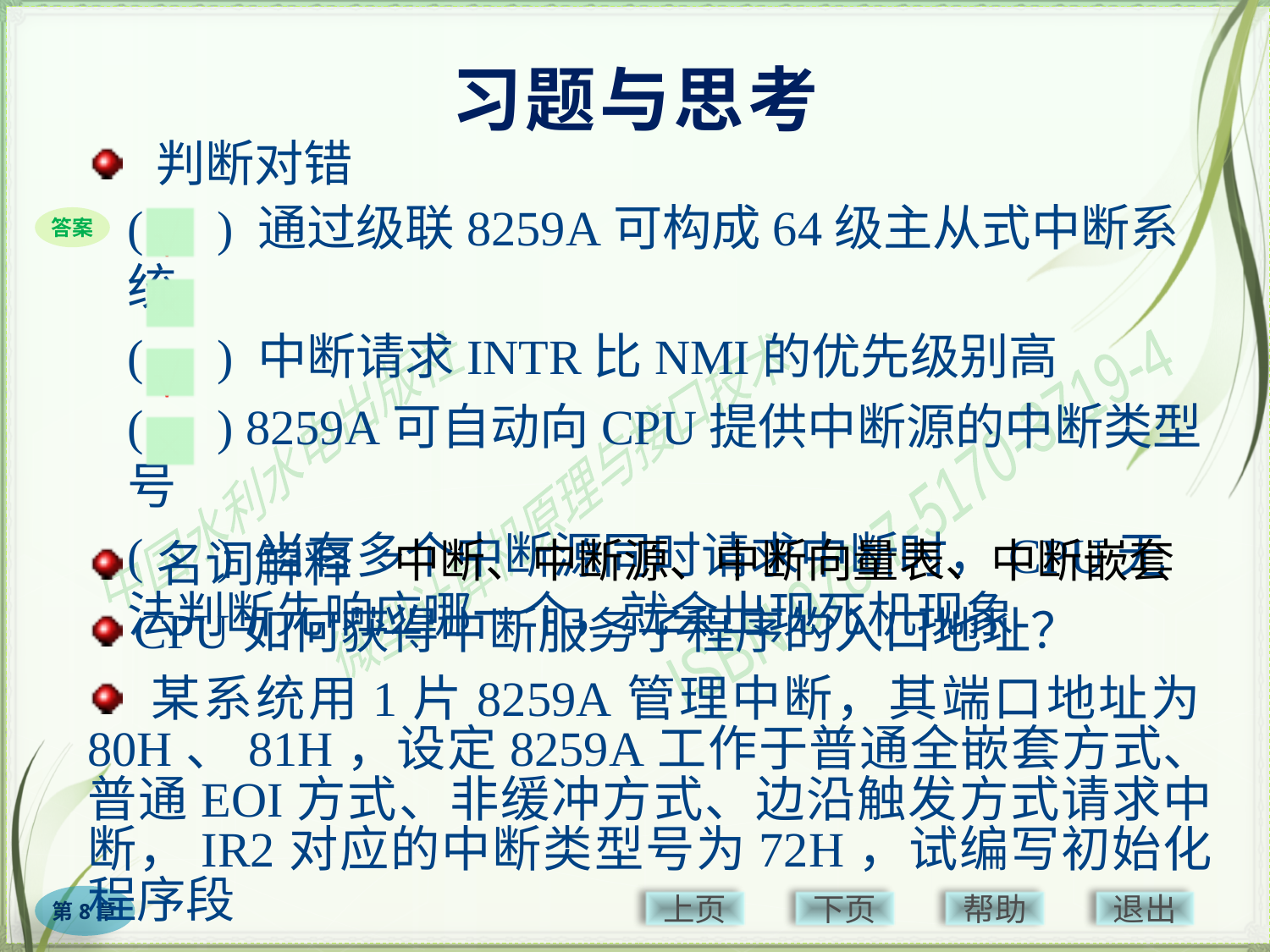

# 习题与思考
  判断对错
(　) 通过级联8259A可构成64级主从式中断系统
(　) 中断请求INTR比NMI的优先级别高
(　) 8259A可自动向CPU提供中断源的中断类型号
(　) 当有多个中断源同时请求中断时，CPU无法判断先响应哪一个，就会出现死机现象
√

答案
×

√

×

  名词解释
中断、中断源、中断向量表、中断嵌套
 CPU如何获得中断服务子程序的入口地址？
 某系统用1片8259A管理中断，其端口地址为80H、81H，设定8259A工作于普通全嵌套方式、普通EOI方式、非缓冲方式、边沿触发方式请求中断，IR2对应的中断类型号为72H，试编写初始化程序段